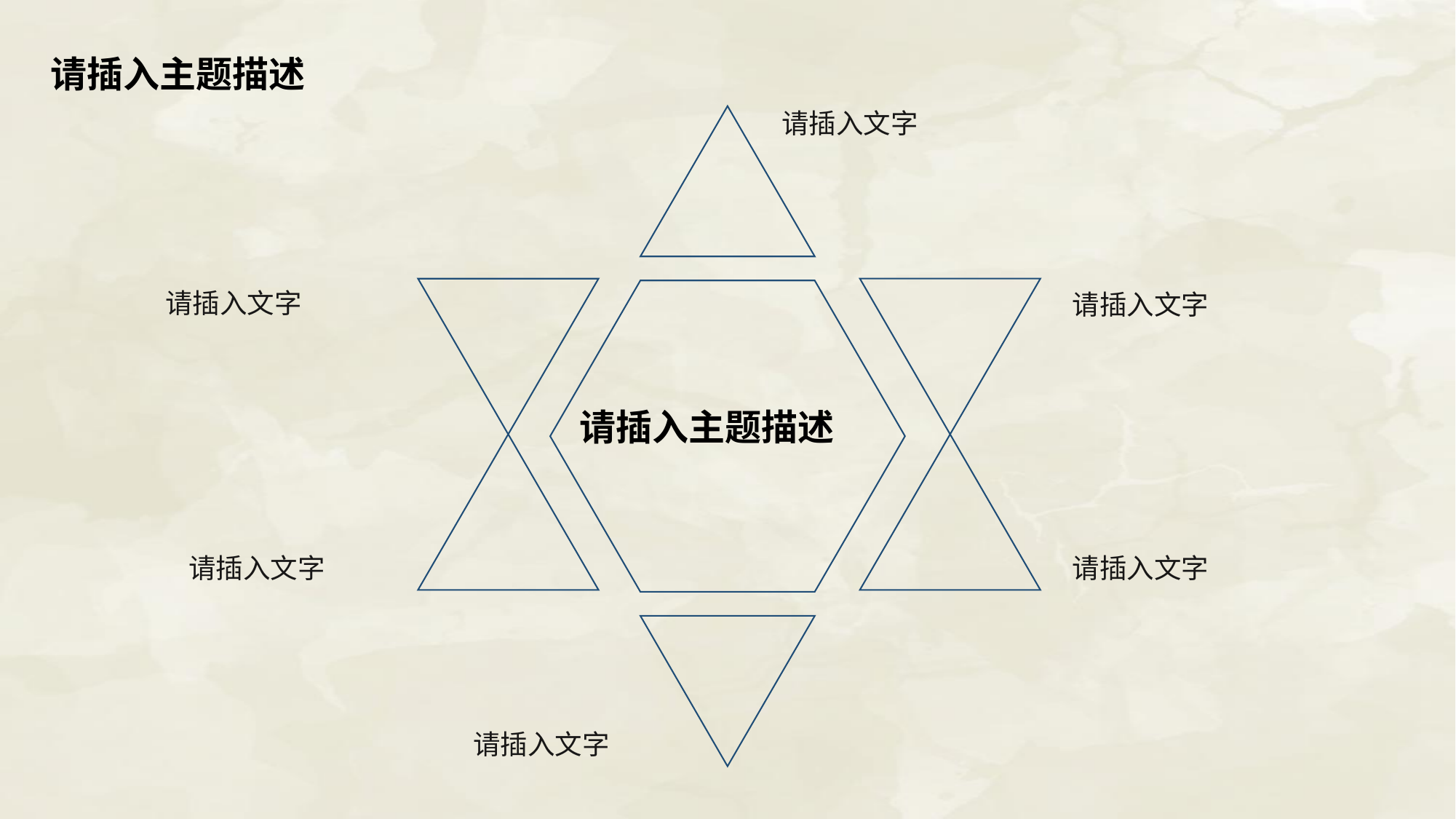

请插入主题描述
请插入文字

请插入文字

请插入文字
请插入主题描述

请插入文字
请插入文字

请插入文字